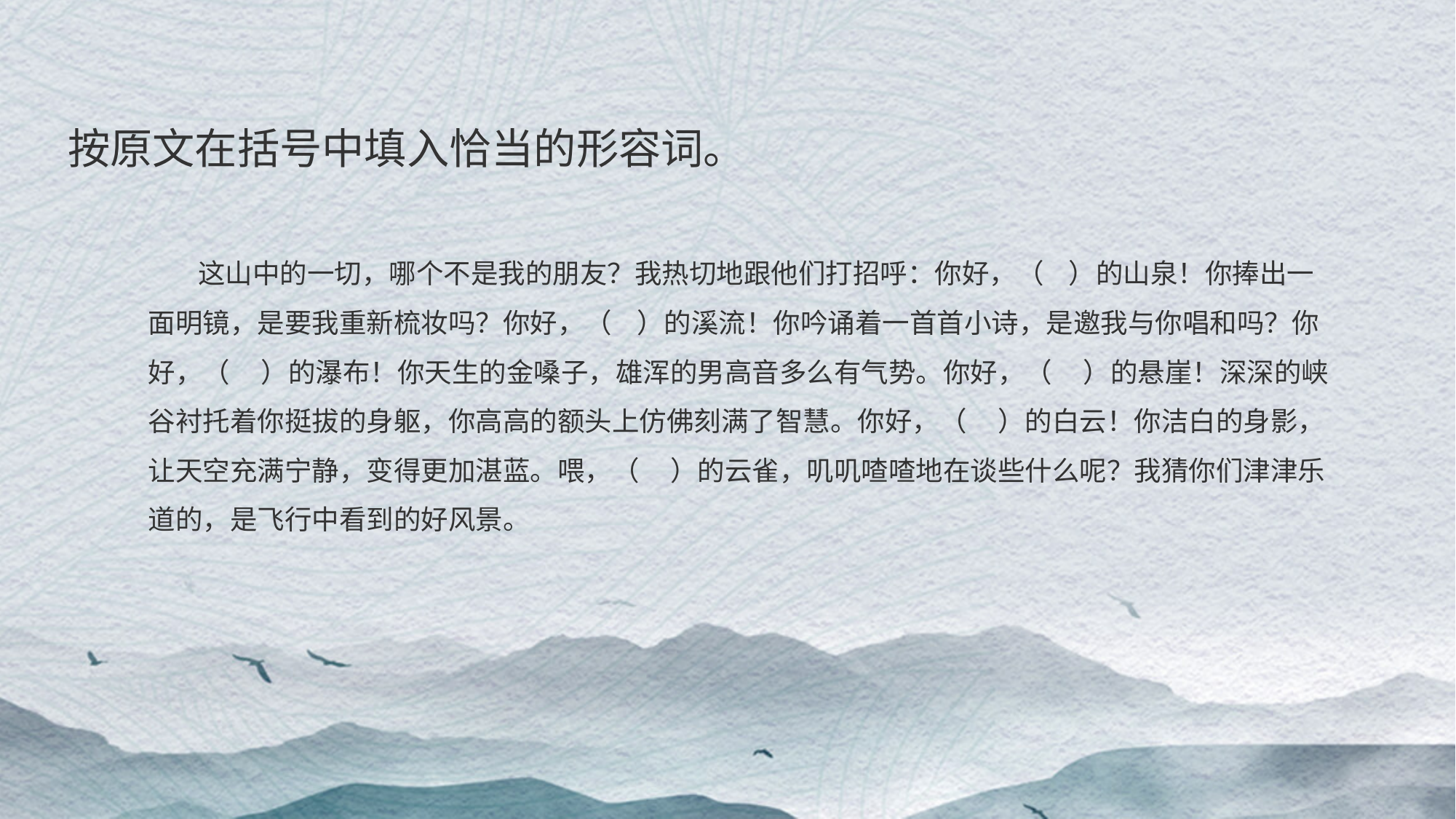

按原文在括号中填入恰当的形容词。
       这山中的一切，哪个不是我的朋友？我热切地跟他们打招呼：你好，（    ）的山泉！你捧出一面明镜，是要我重新梳妆吗？你好，（    ）的溪流！你吟诵着一首首小诗，是邀我与你唱和吗？你好，（     ）的瀑布！你天生的金嗓子，雄浑的男高音多么有气势。你好，（     ）的悬崖！深深的峡谷衬托着你挺拔的身躯，你高高的额头上仿佛刻满了智慧。你好，（     ）的白云！你洁白的身影，让天空充满宁静，变得更加湛蓝。喂，（     ）的云雀，叽叽喳喳地在谈些什么呢？我猜你们津津乐道的，是飞行中看到的好风景。